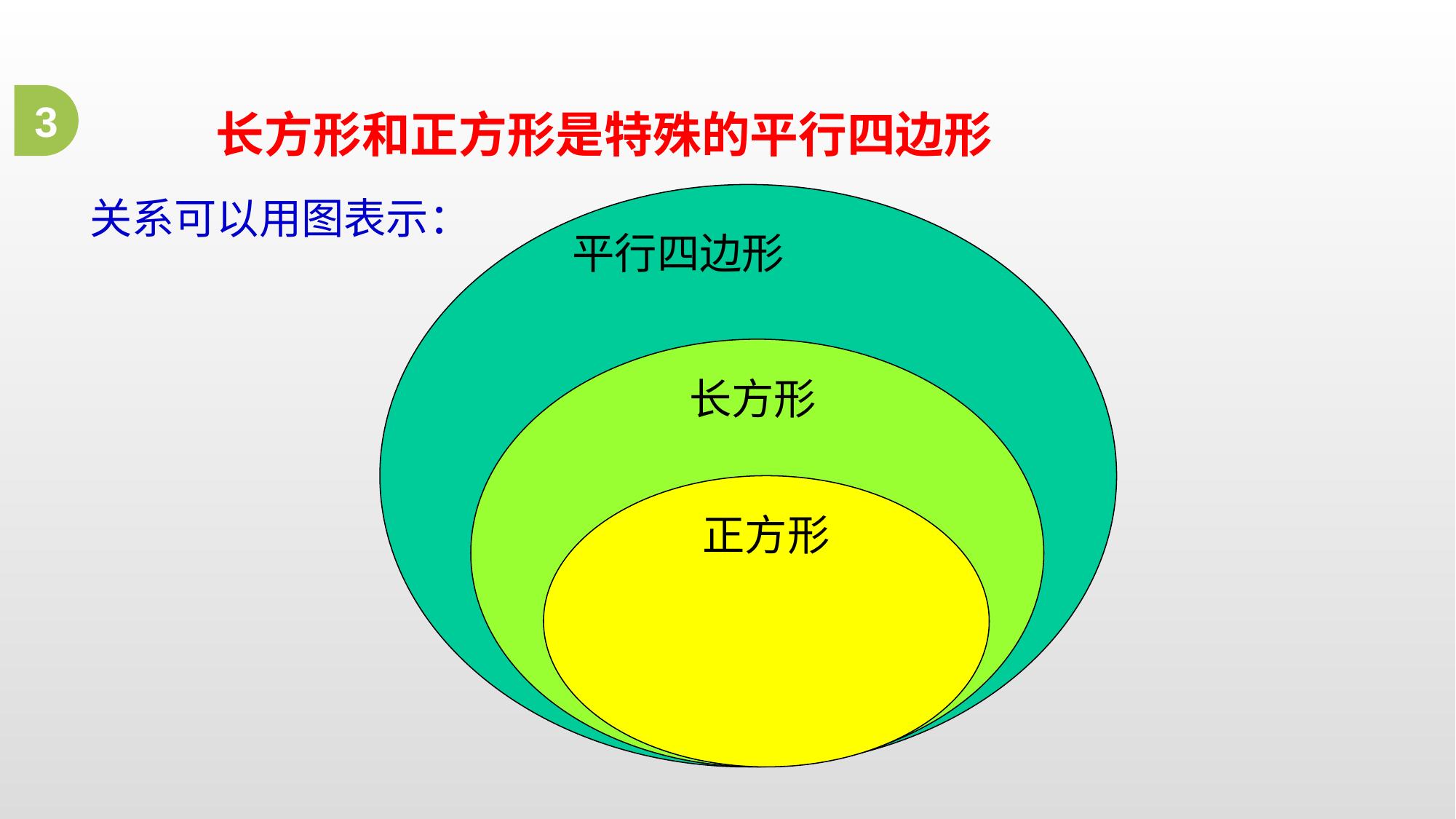

3
长方形和正方形是特殊的平行四边形

关系可以用图表示：
平行四边形

长方形

正方形